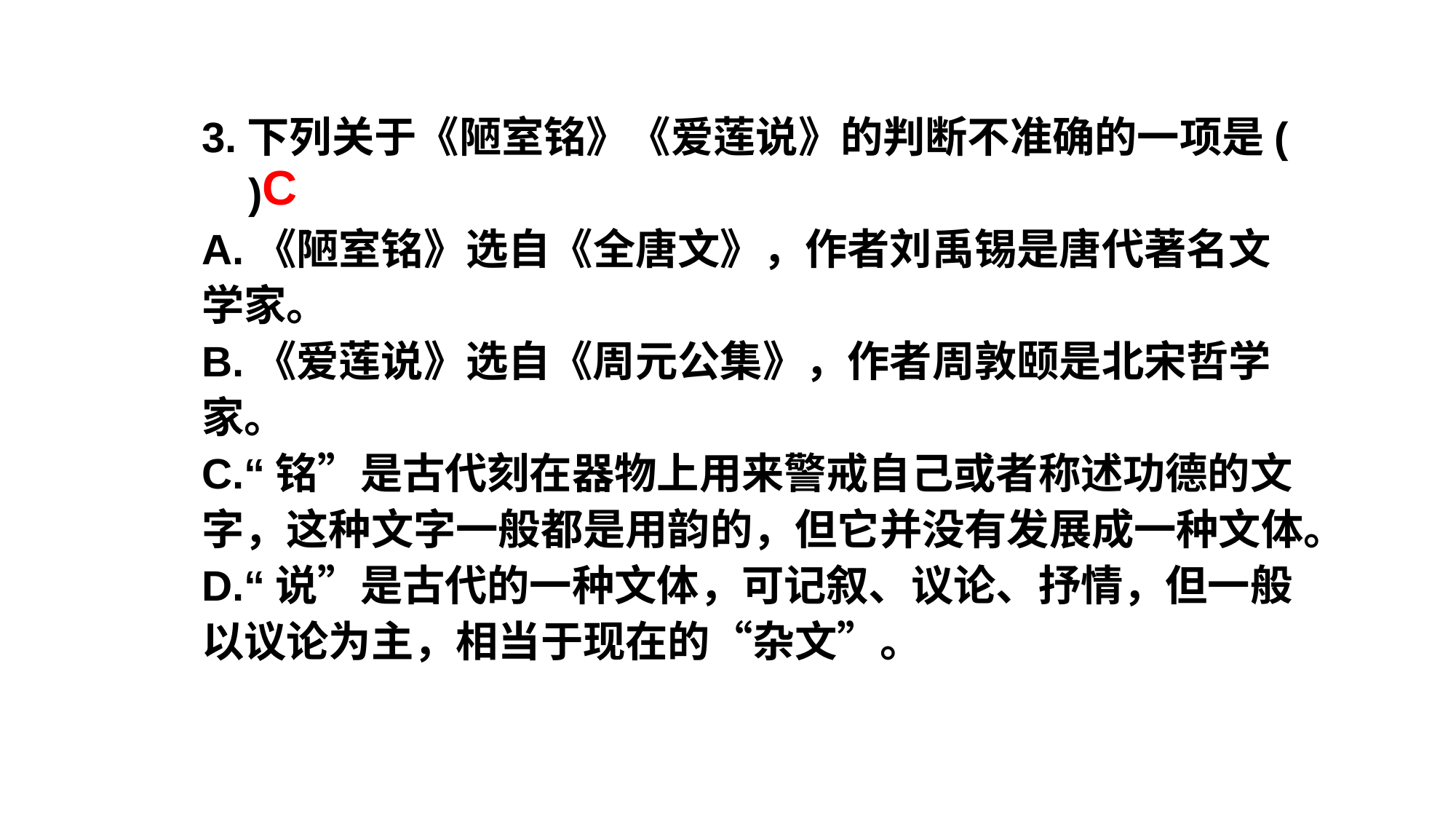

3.下列关于《陋室铭》《爱莲说》的判断不准确的一项是(      )
A.《陋室铭》选自《全唐文》，作者刘禹锡是唐代著名文学家。
B.《爱莲说》选自《周元公集》，作者周敦颐是北宋哲学家。
C.“铭”是古代刻在器物上用来警戒自己或者称述功德的文字，这种文字一般都是用韵的，但它并没有发展成一种文体。
D.“说”是古代的一种文体，可记叙、议论、抒情，但一般以议论为主，相当于现在的“杂文”。
C